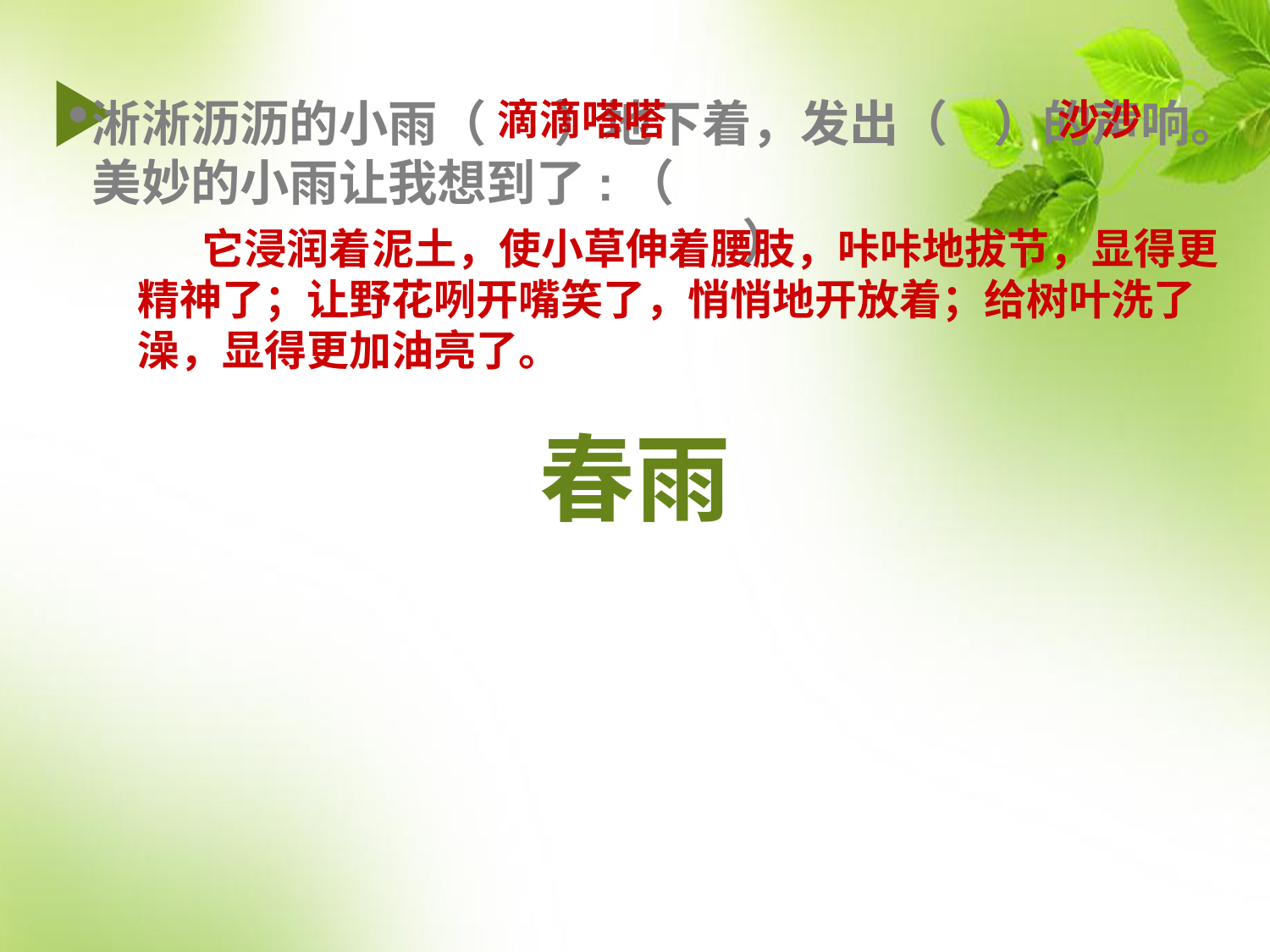

#
淅淅沥沥的小雨（      ）地下着，发出（    ）的声响。美妙的小雨让我想到了:（                                                                                                            ）
滴滴嗒嗒
沙沙

       它浸润着泥土，使小草伸着腰肢，咔咔地拔节，显得更精神了；让野花咧开嘴笑了，悄悄地开放着；给树叶洗了澡，显得更加油亮了。
春雨